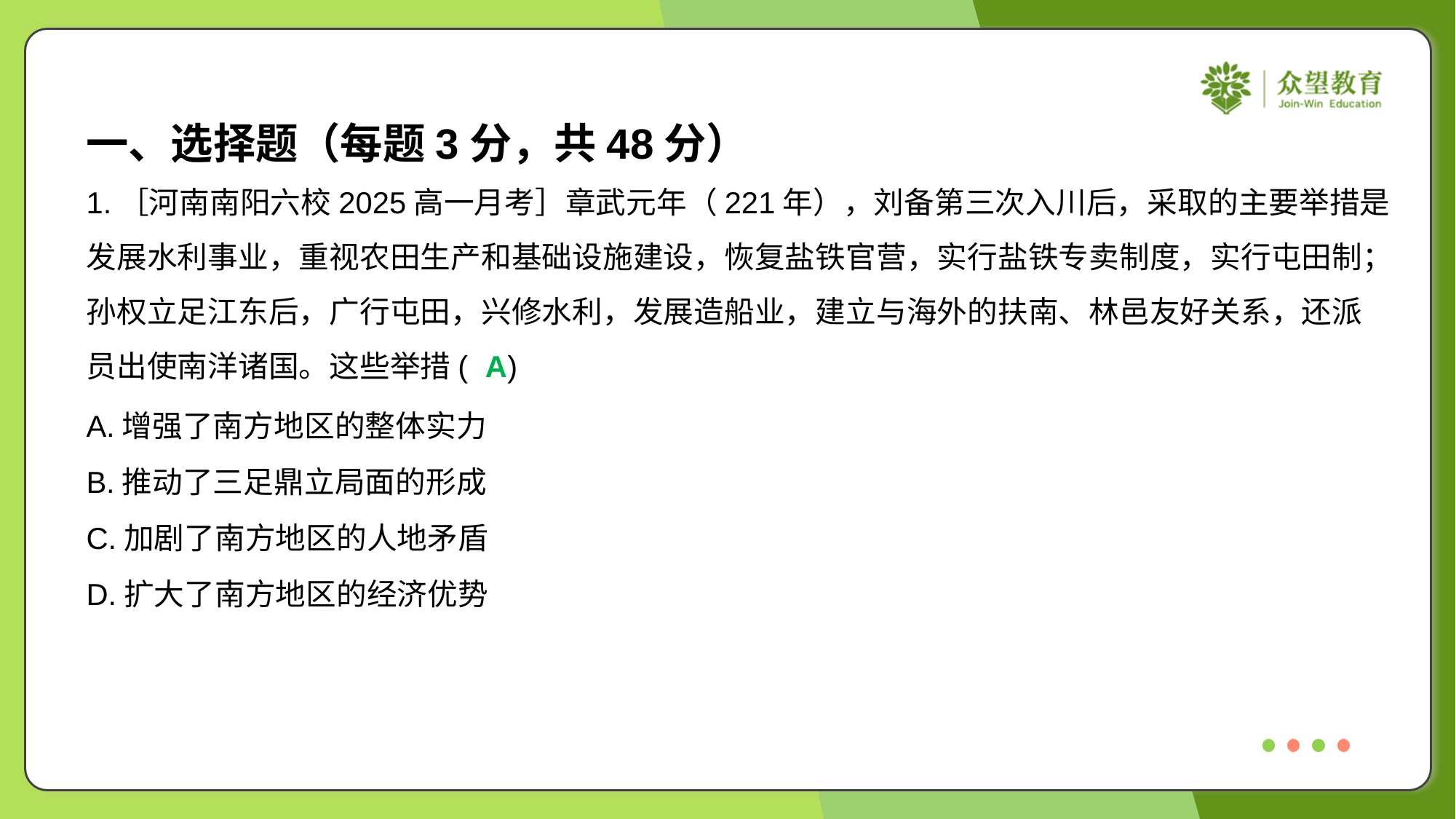

一、选择题（每题3分，共48分）
1.［河南南阳六校2025高一月考］章武元年（221年），刘备第三次入川后，采取的主要举措是
发展水利事业，重视农田生产和基础设施建设，恢复盐铁官营，实行盐铁专卖制度，实行屯田制；
孙权立足江东后，广行屯田，兴修水利，发展造船业，建立与海外的扶南、林邑友好关系，还派
员出使南洋诸国。这些举措(     )
A
A.增强了南方地区的整体实力
B.推动了三足鼎立局面的形成
C.加剧了南方地区的人地矛盾
D.扩大了南方地区的经济优势